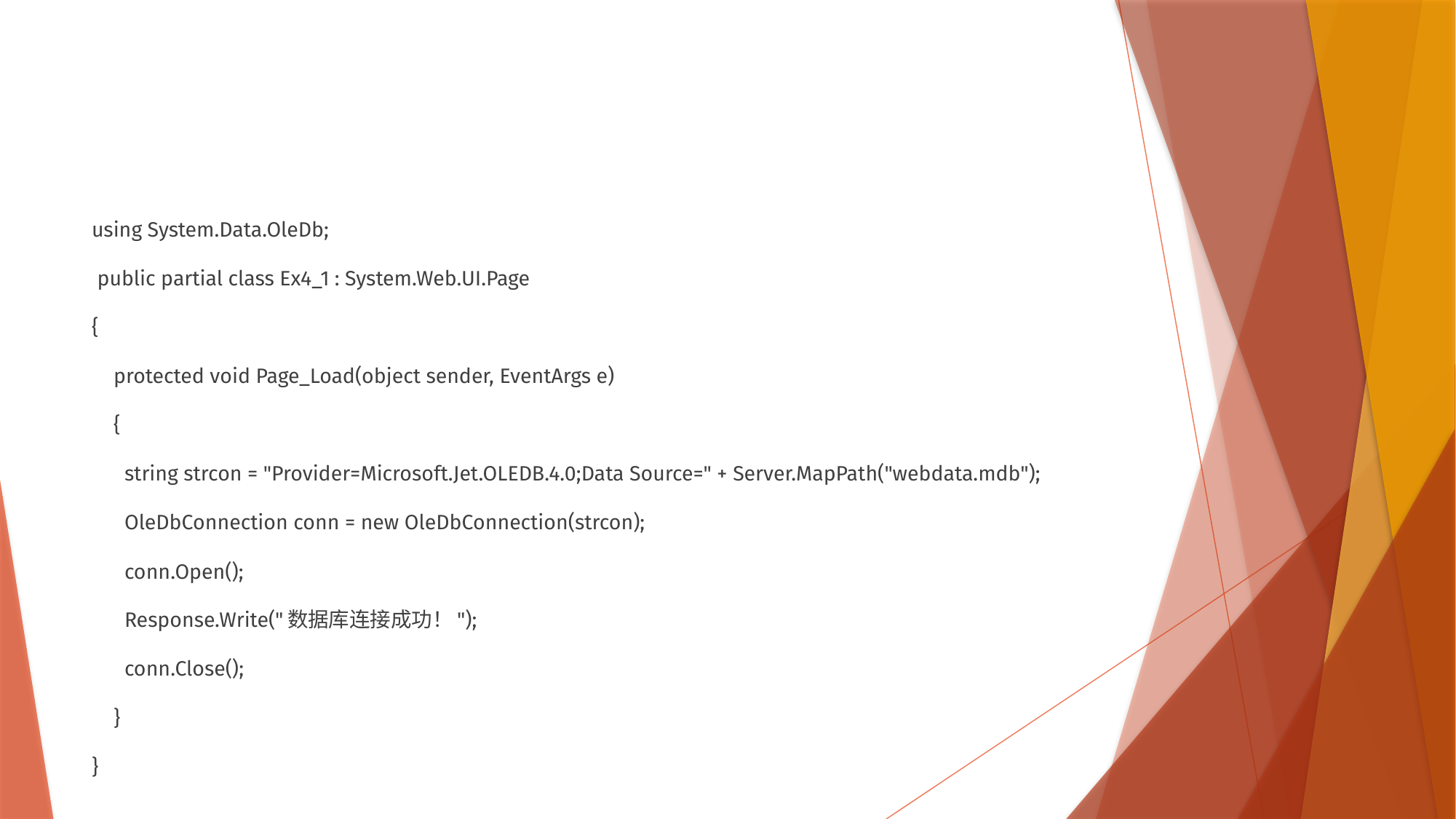

#
using System.Data.OleDb;
 public partial class Ex4_1 : System.Web.UI.Page
{
    protected void Page_Load(object sender, EventArgs e)
    {
      string strcon = "Provider=Microsoft.Jet.OLEDB.4.0;Data Source=" + Server.MapPath("webdata.mdb");
      OleDbConnection conn = new OleDbConnection(strcon);
      conn.Open();
      Response.Write("数据库连接成功！");
      conn.Close();
    }
}